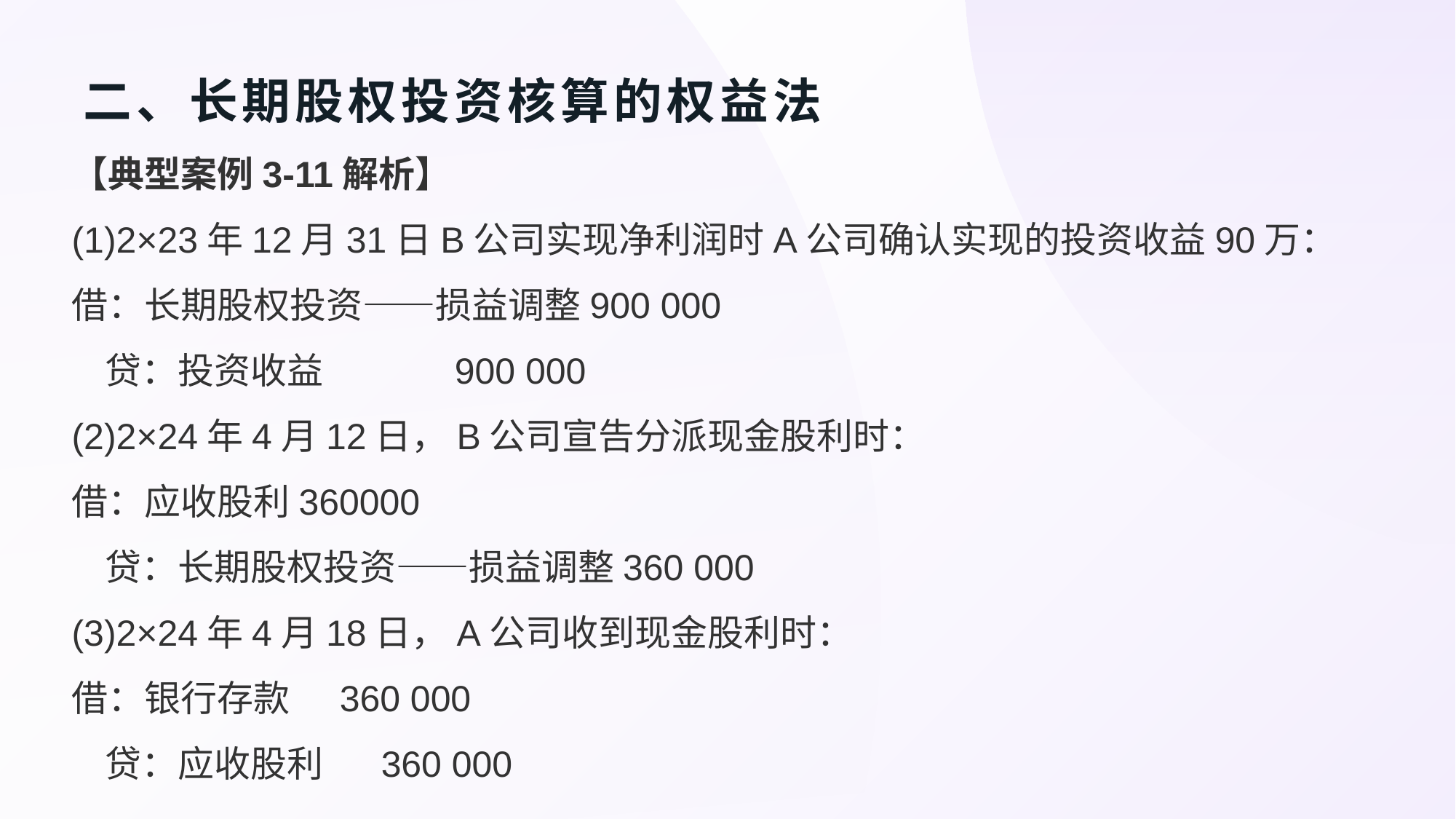

# 二、长期股权投资核算的权益法
【典型案例3-11解析】
(1)2×23年12月31日B公司实现净利润时A公司确认实现的投资收益90万：
借：长期股权投资——损益调整900 000
   贷：投资收益               900 000
(2)2×24年4月12日，B公司宣告分派现金股利时：
借：应收股利360000
   贷：长期股权投资——损益调整360 000
(3)2×24年4月18日，A公司收到现金股利时：
借：银行存款     360 000
   贷：应收股利      360 000